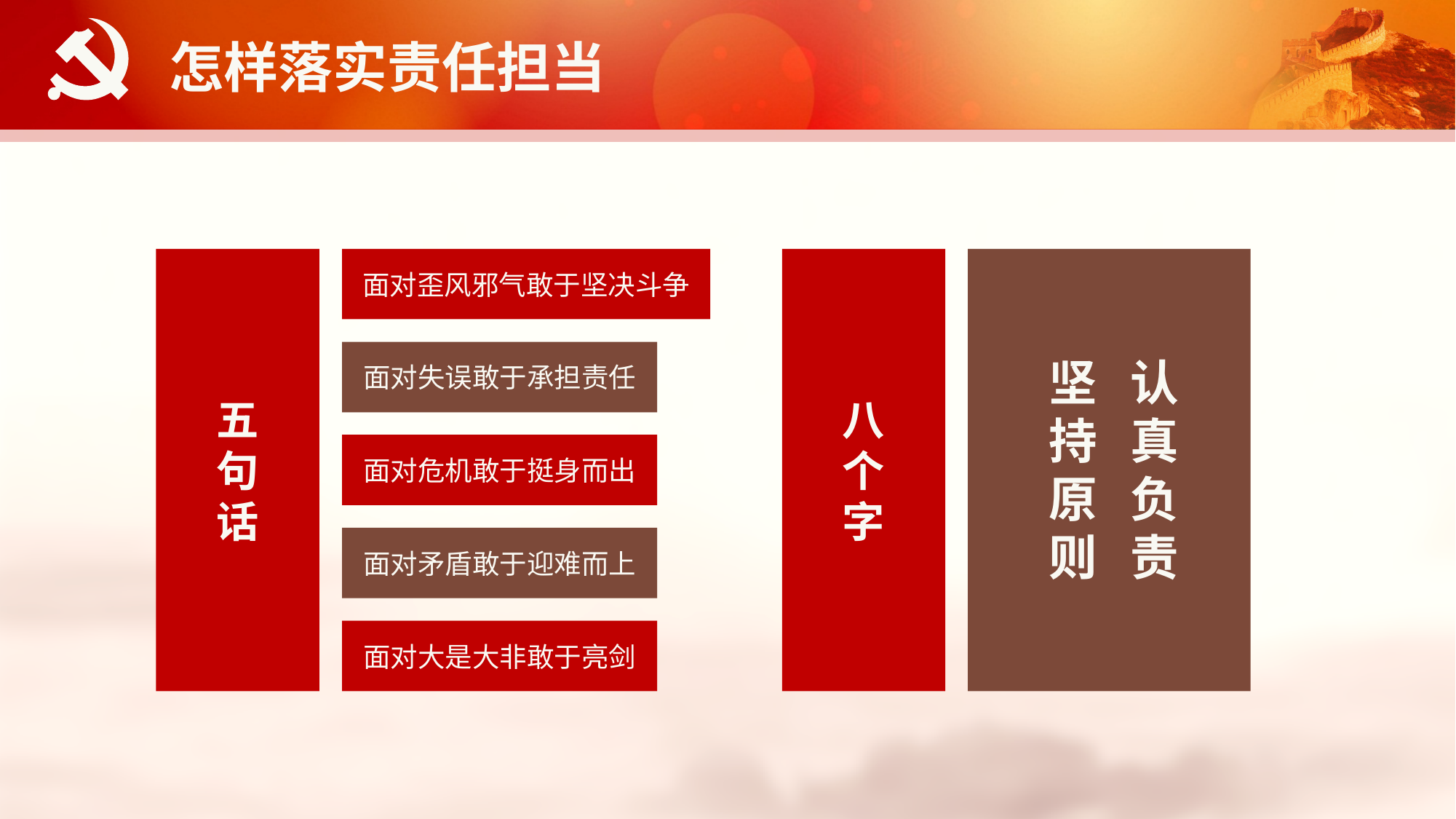

怎样落实责任担当
八
个
字

坚持原则
认真负责
五
句
话
面对歪风邪气敢于坚决斗争
面对失误敢于承担责任
面对危机敢于挺身而出
面对矛盾敢于迎难而上
面对大是大非敢于亮剑
延时符